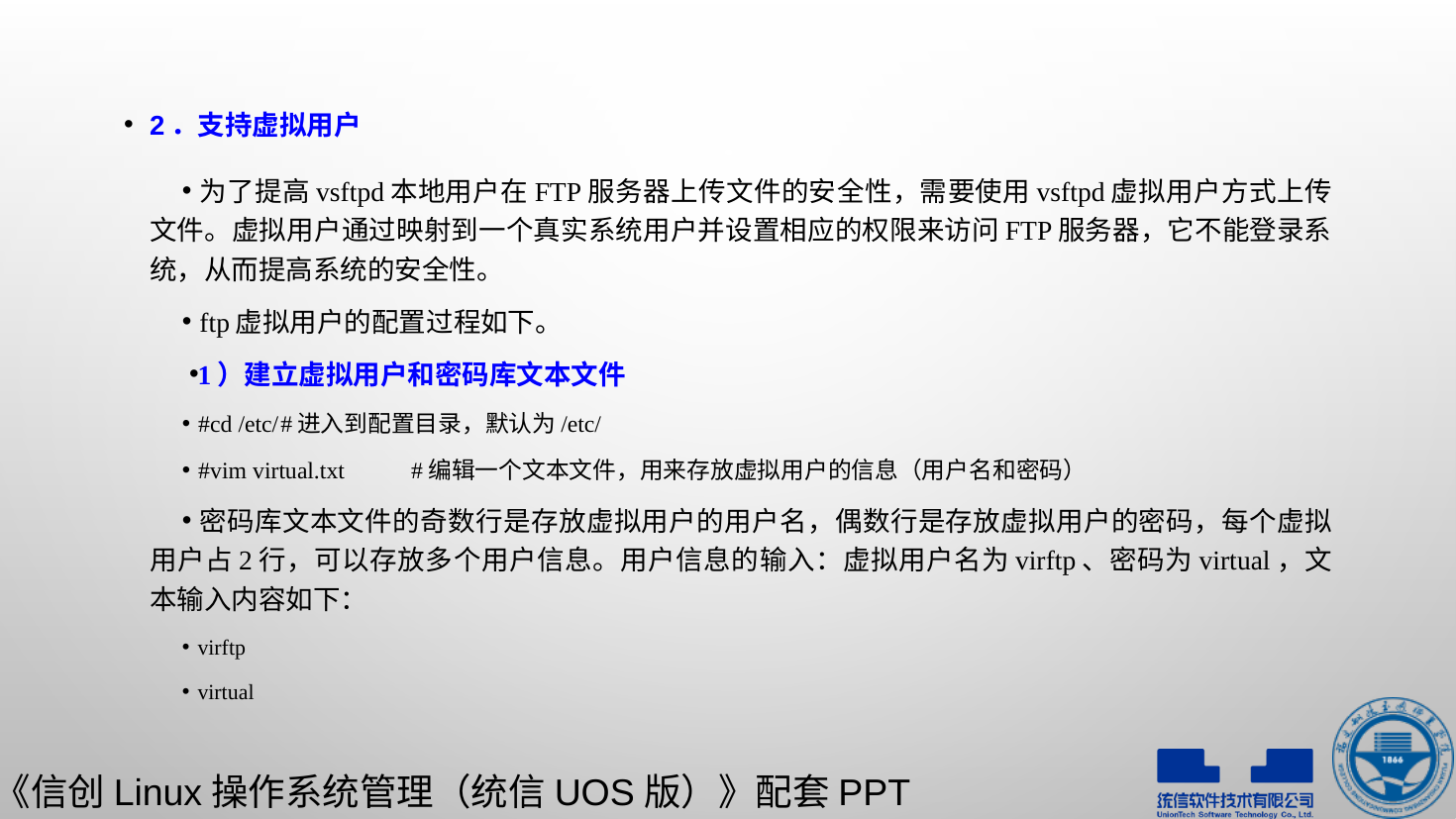

2．支持虚拟用户
为了提高vsftpd本地用户在FTP服务器上传文件的安全性，需要使用vsftpd虚拟用户方式上传文件。虚拟用户通过映射到一个真实系统用户并设置相应的权限来访问FTP服务器，它不能登录系统，从而提高系统的安全性。
ftp虚拟用户的配置过程如下。
1）建立虚拟用户和密码库文本文件
#cd /etc/				#进入到配置目录，默认为/etc/
#vim virtual.txt		#编辑一个文本文件，用来存放虚拟用户的信息（用户名和密码）
密码库文本文件的奇数行是存放虚拟用户的用户名，偶数行是存放虚拟用户的密码，每个虚拟用户占2行，可以存放多个用户信息。用户信息的输入：虚拟用户名为virftp、密码为virtual，文本输入内容如下：
virftp
virtual